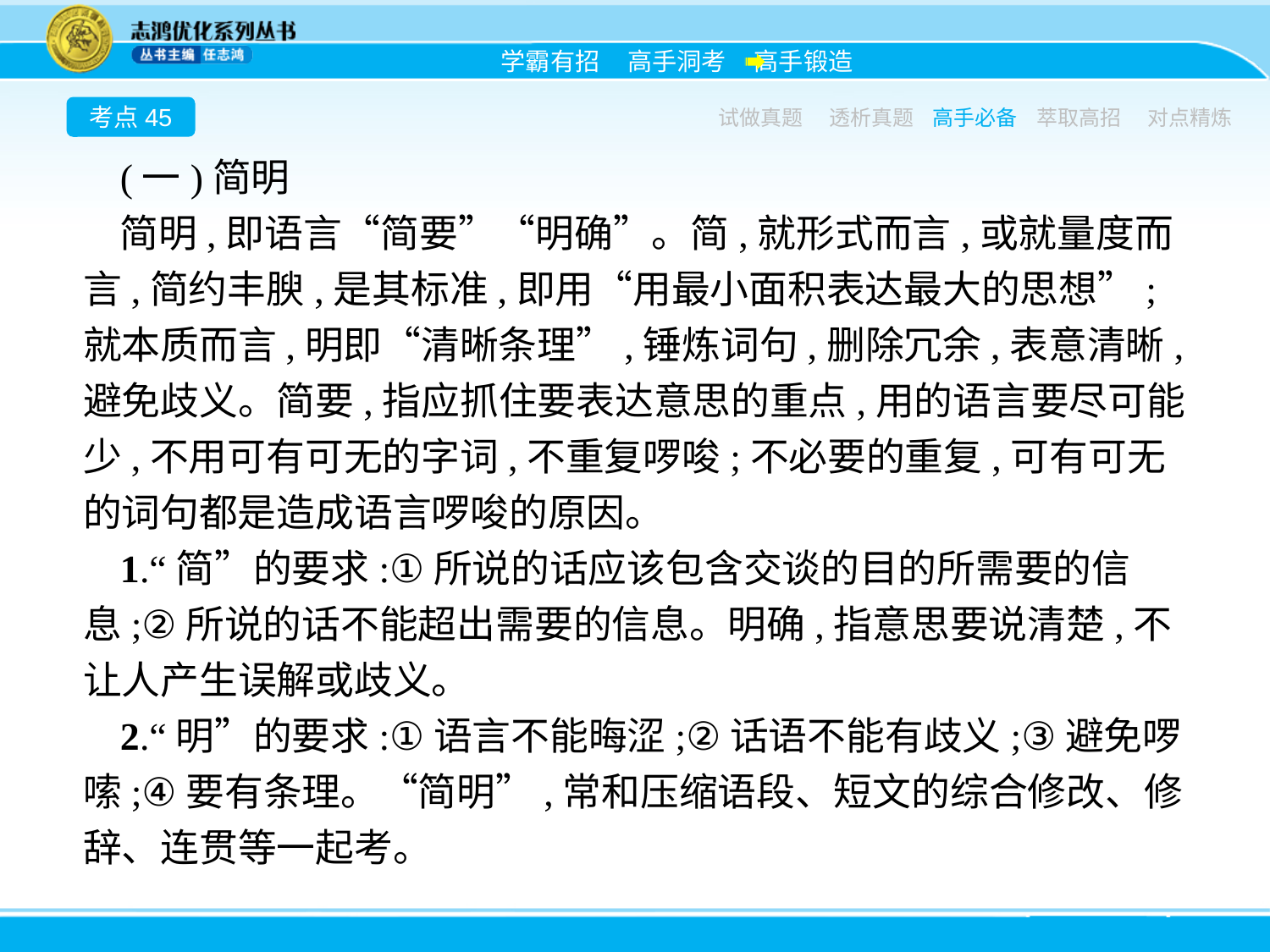

考点45
试做真题
透析真题
高手必备
萃取高招
对点精炼
(一)简明
简明,即语言“简要”“明确”。简,就形式而言,或就量度而言,简约丰腴,是其标准,即用“用最小面积表达最大的思想”;就本质而言,明即“清晰条理”,锤炼词句,删除冗余,表意清晰,避免歧义。简要,指应抓住要表达意思的重点,用的语言要尽可能少,不用可有可无的字词,不重复啰唆;不必要的重复,可有可无的词句都是造成语言啰唆的原因。
1.“简”的要求:①所说的话应该包含交谈的目的所需要的信息;②所说的话不能超出需要的信息。明确,指意思要说清楚,不让人产生误解或歧义。
2.“明”的要求:①语言不能晦涩;②话语不能有歧义;③避免啰嗦;④要有条理。“简明”,常和压缩语段、短文的综合修改、修辞、连贯等一起考。